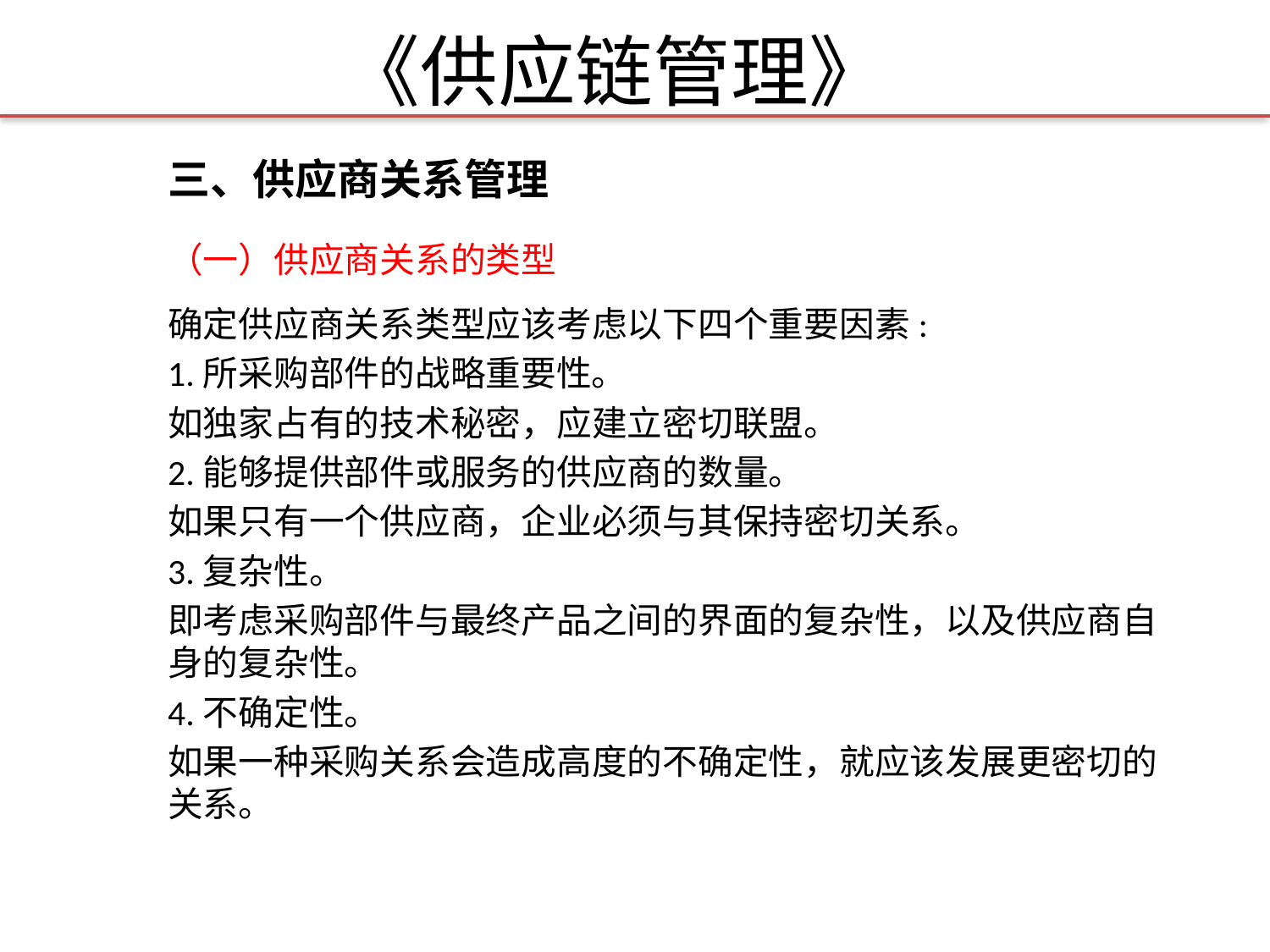

# 《供应链管理》
三、供应商关系管理

（一）供应商关系的类型

确定供应商关系类型应该考虑以下四个重要因素:
1.所采购部件的战略重要性。
如独家占有的技术秘密，应建立密切联盟。
2.能够提供部件或服务的供应商的数量。
如果只有一个供应商，企业必须与其保持密切关系。
3.复杂性。
即考虑采购部件与最终产品之间的界面的复杂性，以及供应商自身的复杂性。
4.不确定性。
如果一种采购关系会造成高度的不确定性，就应该发展更密切的关系。